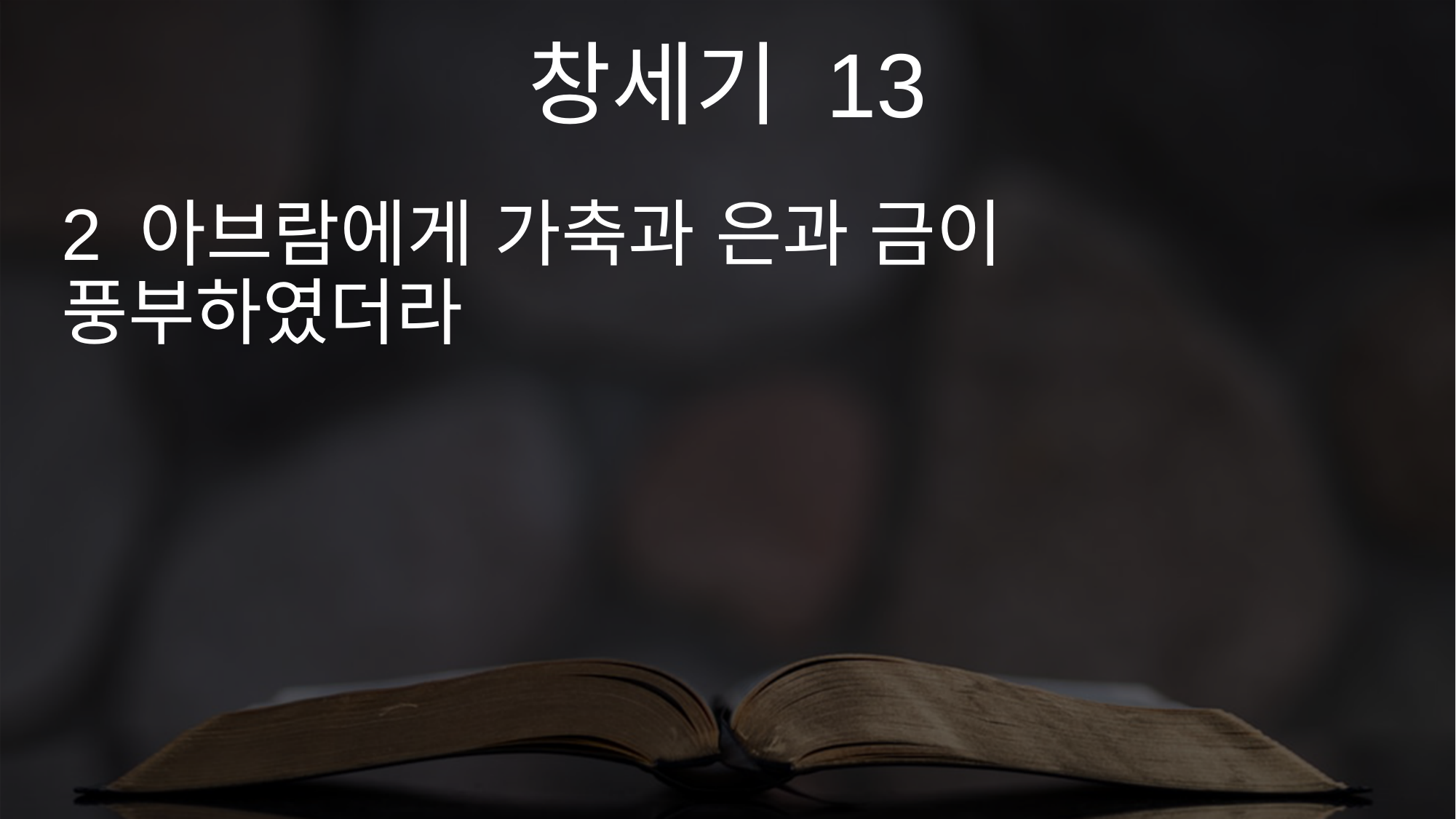

창세기 13
2 아브람에게 가축과 은과 금이 풍부하였더라